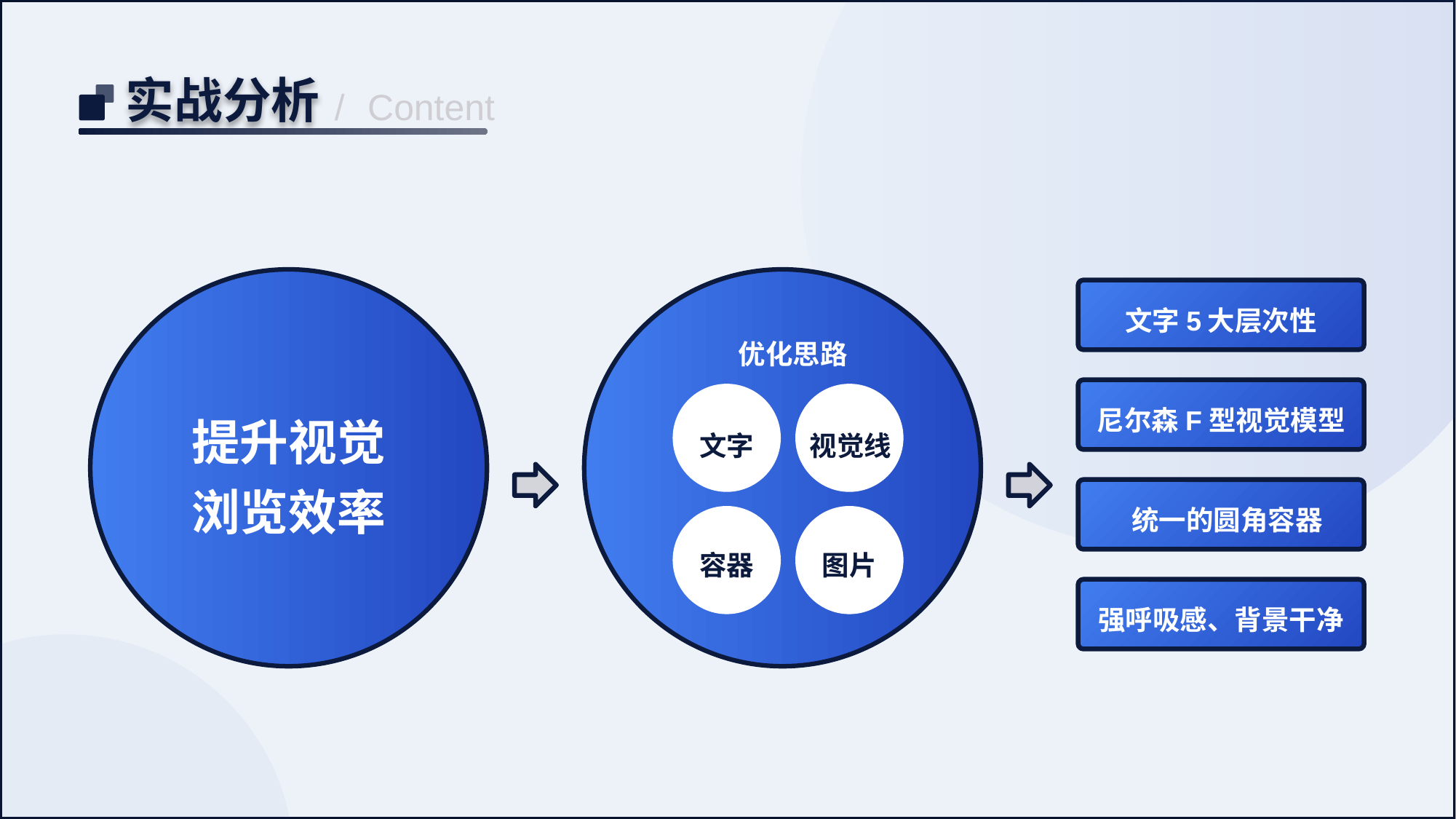

实战分析
/
Content

提升视觉
浏览效率

优化思路

文字
视觉线

容器
图片

文字5大层次性

尼尔森F型视觉模型

统一的圆角容器

强呼吸感、背景干净